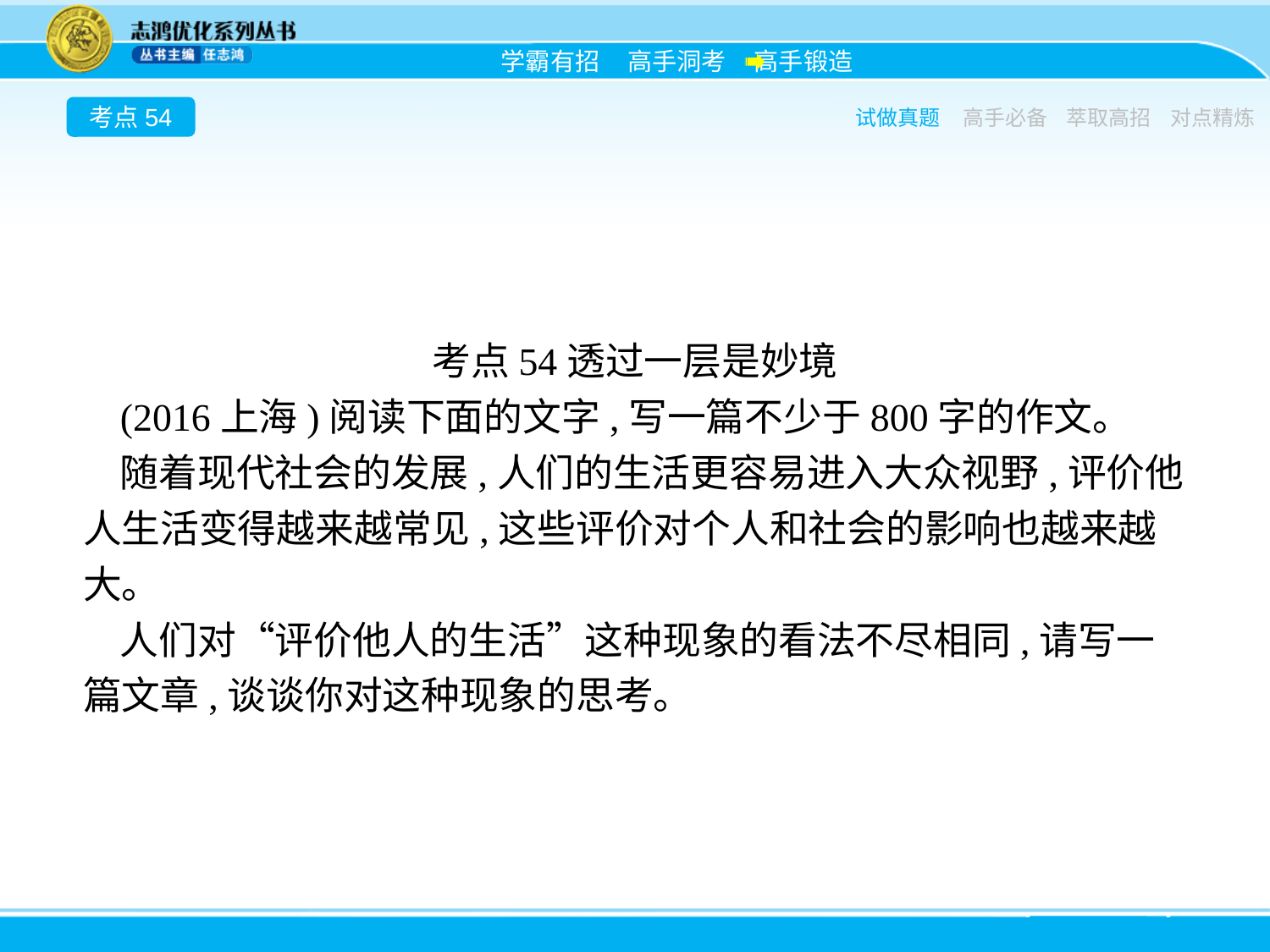

考点54
试做真题
高手必备
萃取高招
对点精炼
考点54透过一层是妙境
(2016上海)阅读下面的文字,写一篇不少于800字的作文。
随着现代社会的发展,人们的生活更容易进入大众视野,评价他人生活变得越来越常见,这些评价对个人和社会的影响也越来越大。
人们对“评价他人的生活”这种现象的看法不尽相同,请写一篇文章,谈谈你对这种现象的思考。